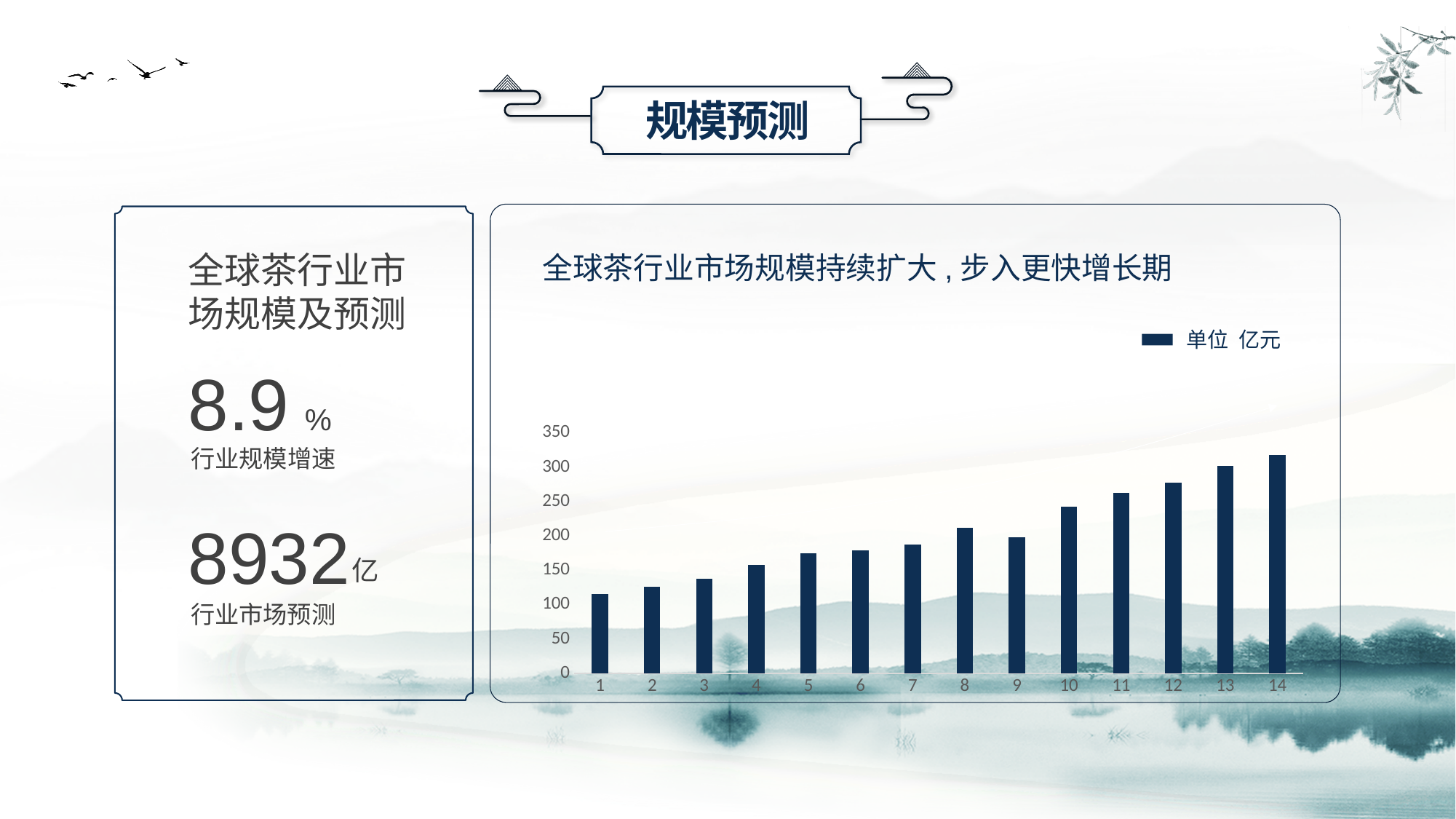

规模预测

全球茶行业市场规模及预测
全球茶行业市场规模持续扩大,步入更快增长期
单位  亿元

8.9
%

### Chart

| Category |  |
|---|---|
行业规模增速
8932
亿
行业市场预测